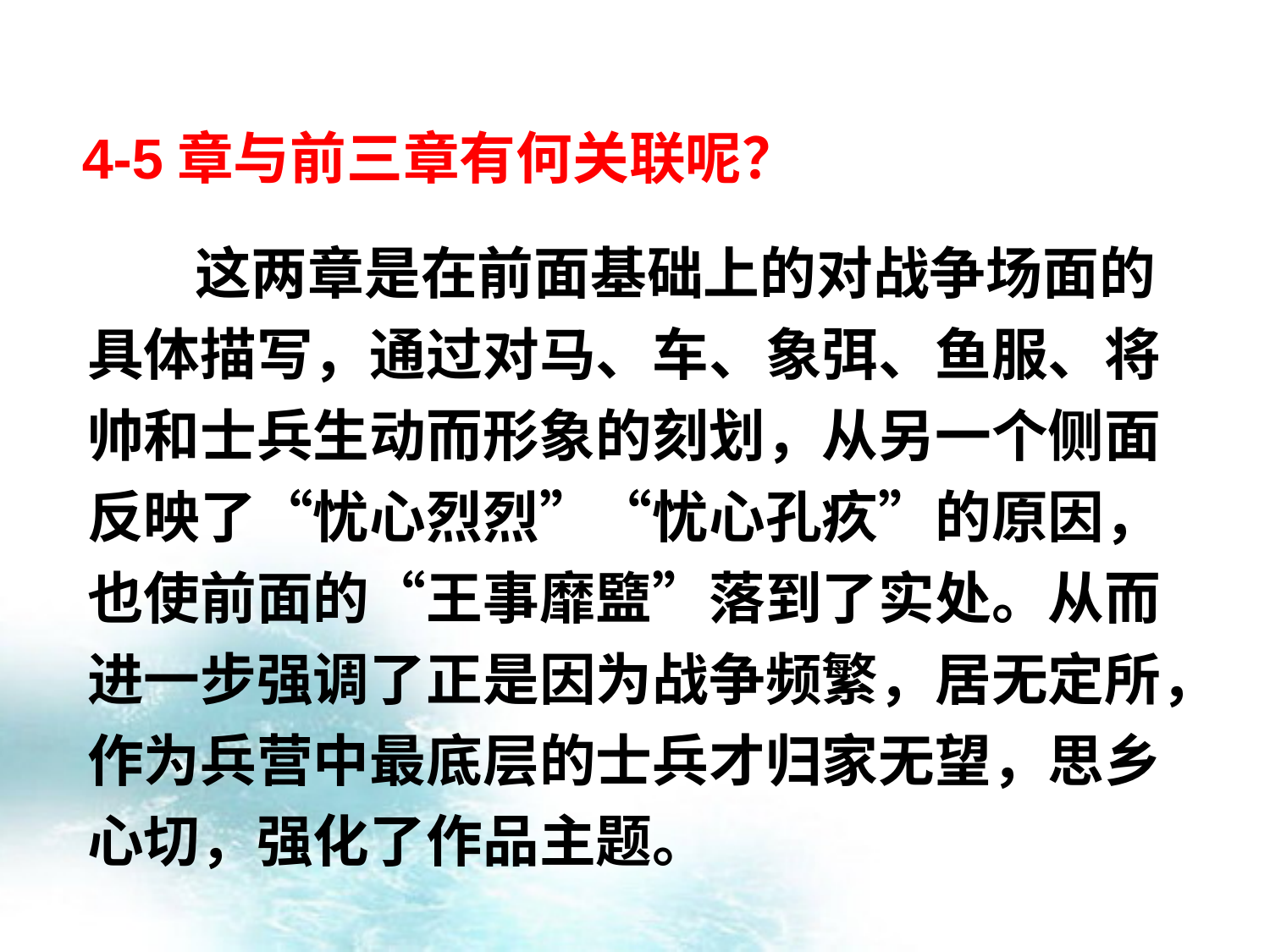

4-5章与前三章有何关联呢？

    这两章是在前面基础上的对战争场面的具体描写，通过对马、车、象弭、鱼服、将帅和士兵生动而形象的刻划，从另一个侧面反映了“忧心烈烈”“忧心孔疚”的原因，也使前面的“王事靡盬”落到了实处。从而进一步强调了正是因为战争频繁，居无定所，作为兵营中最底层的士兵才归家无望，思乡心切，强化了作品主题。